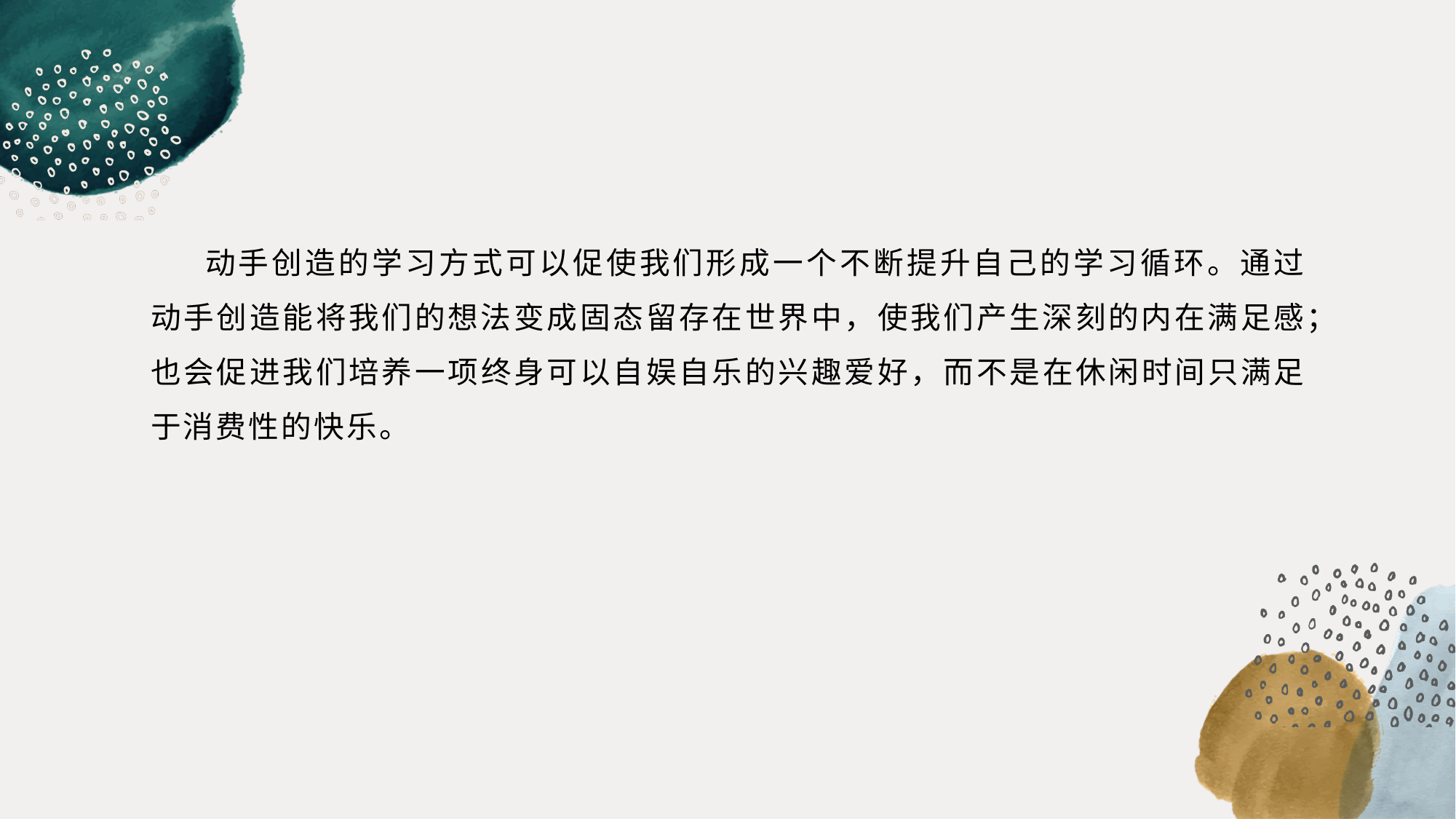

动手创造的学习方式可以促使我们形成一个不断提升自己的学习循环。通过动手创造能将我们的想法变成固态留存在世界中，使我们产生深刻的内在满足感；也会促进我们培养一项终身可以自娱自乐的兴趣爱好，而不是在休闲时间只满足于消费性的快乐。